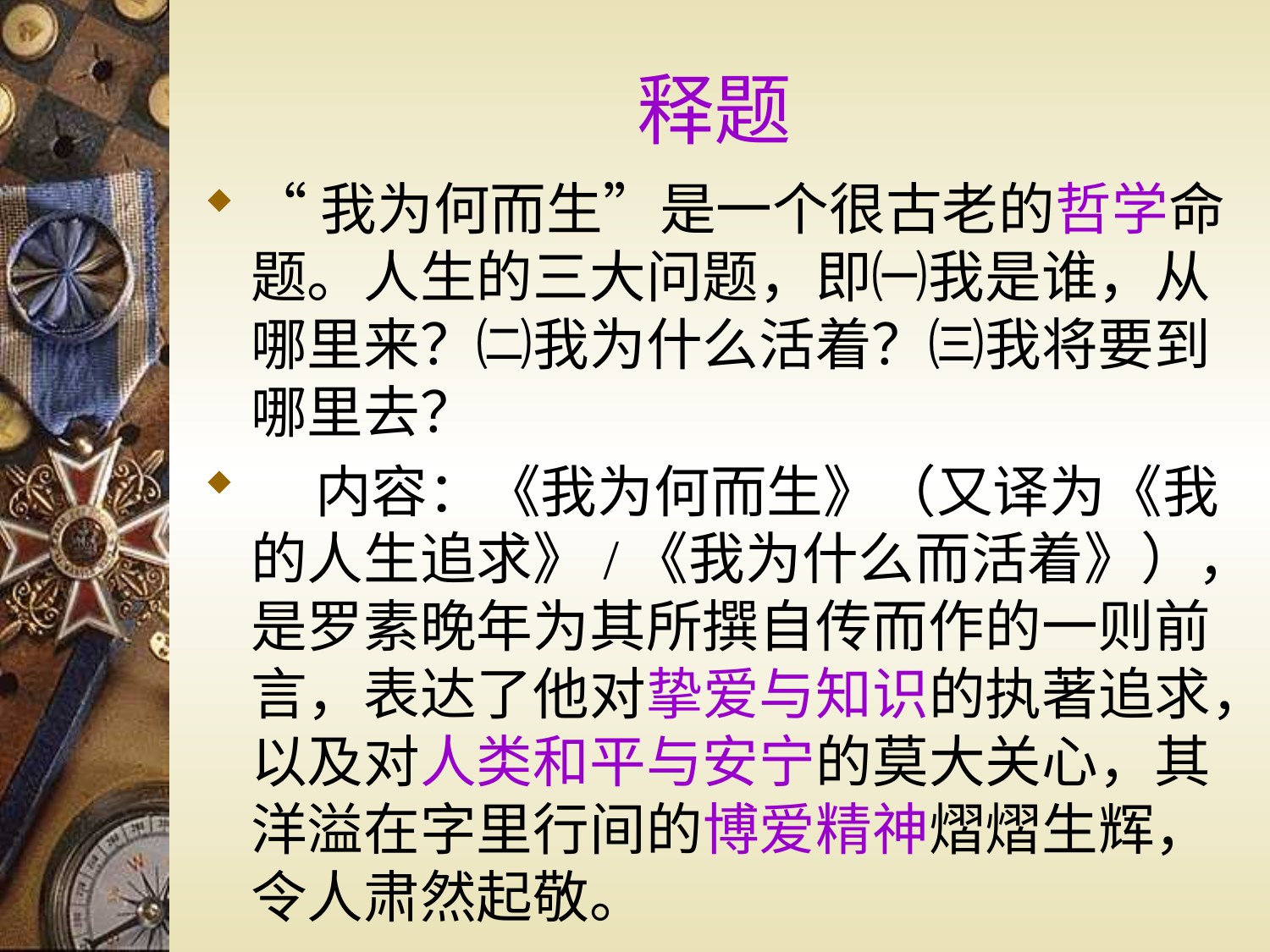

# 释题
“我为何而生”是一个很古老的哲学命题。人生的三大问题，即㈠我是谁，从哪里来？㈡我为什么活着？㈢我将要到哪里去？
    内容：《我为何而生》（又译为《我的人生追求》/《我为什么而活着》），是罗素晚年为其所撰自传而作的一则前言，表达了他对挚爱与知识的执著追求，以及对人类和平与安宁的莫大关心，其洋溢在字里行间的博爱精神熠熠生辉，令人肃然起敬。